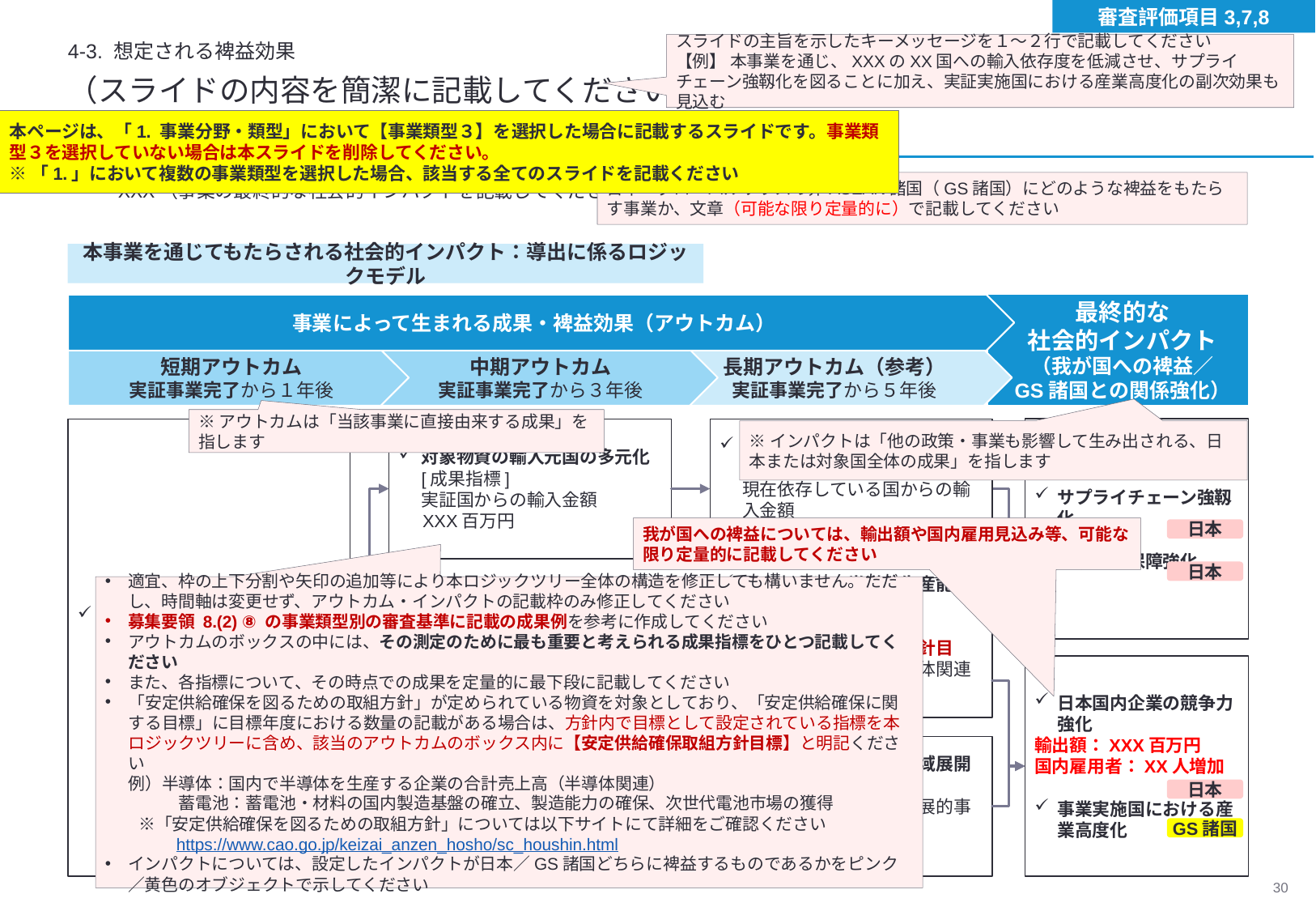

審査評価項目3,7,8
4-3. 想定される裨益効果
スライドの主旨を示したキーメッセージを１～２行で記載してください
【例】 本事業を通じ、XXXのXX国への輸入依存度を低減させ、サプライチェーン強靱化を図ることに加え、実証実施国における産業高度化の副次効果も見込む
（スライドの内容を簡潔に記載してください）
本ページは、「1. 事業分野・類型」において【事業類型３】を選択した場合に記載するスライドです。事業類型３を選択していない場合は本スライドを削除してください。
※「1.」において複数の事業類型を選択した場合、該当する全てのスライドを記載ください
日本・グローバルサウスの非ASEAN諸国（GS諸国）にどのような裨益をもたらす事業か、文章（可能な限り定量的に）で記載してください
XXX（事業の最終的な社会的インパクトを記載してください）
本事業を通じてもたらされる社会的インパクト：導出に係るロジックモデル
最終的な
社会的インパクト
（我が国への裨益／
GS諸国との関係強化）
事業によって生まれる成果・裨益効果（アウトカム）
短期アウトカム
実証事業完了から１年後
中期アウトカム
実証事業完了から３年後
長期アウトカム（参考）
実証事業完了から５年後
※アウトカムは「当該事業に直接由来する成果」を指します
サプライチェーン強靱化

経済安全保障強化
現地工場での生産実現
[成果指標]
実証国内で生産開始した工場数XXX工場
対象物資の輸入元国の多元化
[成果指標]
現在依存している国からの輸入金額
XXX百万円
対象物資の輸入元国の多元化
[成果指標]
実証国からの輸入金額
XXX百万円
※インパクトは「他の政策・事業も影響して生み出される、日本または対象国全体の成果」を指します
我が国への裨益については、輸出額や国内雇用見込み等、可能な限り定量的に記載してください
日本
日本
適宜、枠の上下分割や矢印の追加等により本ロジックツリー全体の構造を修正しても構いません。ただし、時間軸は変更せず、アウトカム・インパクトの記載枠のみ修正してください
募集要領 8.(2) ⑧ の事業類型別の審査基準に記載の成果例を参考に作成してください
アウトカムのボックスの中には、その測定のために最も重要と考えられる成果指標をひとつ記載してください
また、各指標について、その時点での成果を定量的に最下段に記載してください
「安定供給確保を図るための取組方針」が定められている物資を対象としており、「安定供給確保に関する目標」に目標年度における数量の記載がある場合は、方針内で目標として設定されている指標を本ロジックツリーに含め、該当のアウトカムのボックス内に【安定供給確保取組方針目標】と明記ください
例）半導体：国内で半導体を生産する企業の合計売上高（半導体関連）
　　　蓄電池：蓄電池・材料の国内製造基盤の確立、製造能力の確保、次世代電池市場の獲得
　　※「安定供給確保を図るための取組方針」については以下サイトにて詳細をご確認ください
　　　　https://www.cao.go.jp/keizai_anzen_hosho/sc_houshin.html
インパクトについては、設定したインパクトが日本／GS諸国どちらに裨益するものであるかをピンク／黄色のオブジェクトで示してください
原材料供給量の増加／需給ギャップの改善
[成果指標]
当該物資の合計輸入量
XXX百万円
国内における半導体生産能力強化
[成果指標]
【安定供給確保取組方針目標】国内における半導体関連売上
XXX百万円

日本国内企業の競争力強化
輸出額：XXX百万円
国内雇用者：XX人増加

事業実施国における産業高度化

対象事業の他地域展開
[成果指標]
実証国外で生産開始した工場数
XXX工場
対象技術の他事業・地域展開
[成果指標]
対象技術を活用した発展的事業の展開国数
XXXカ国
日本
GS諸国